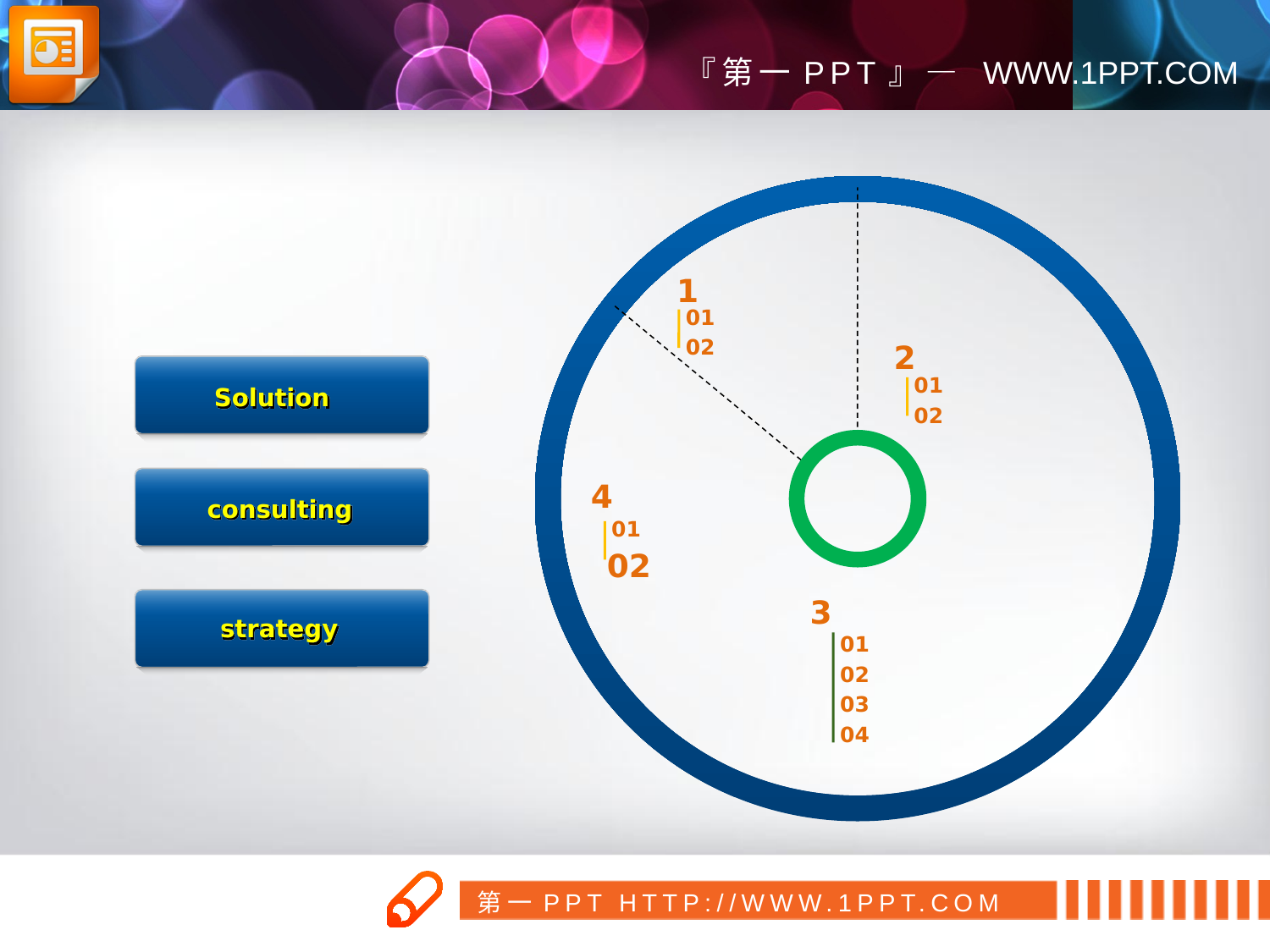

1
01

02
2

01

Solution
02

4
consulting
01

02
3
strategy
01

02
03
04
第一PPT模板网
www.1ppt.com/tubiao/